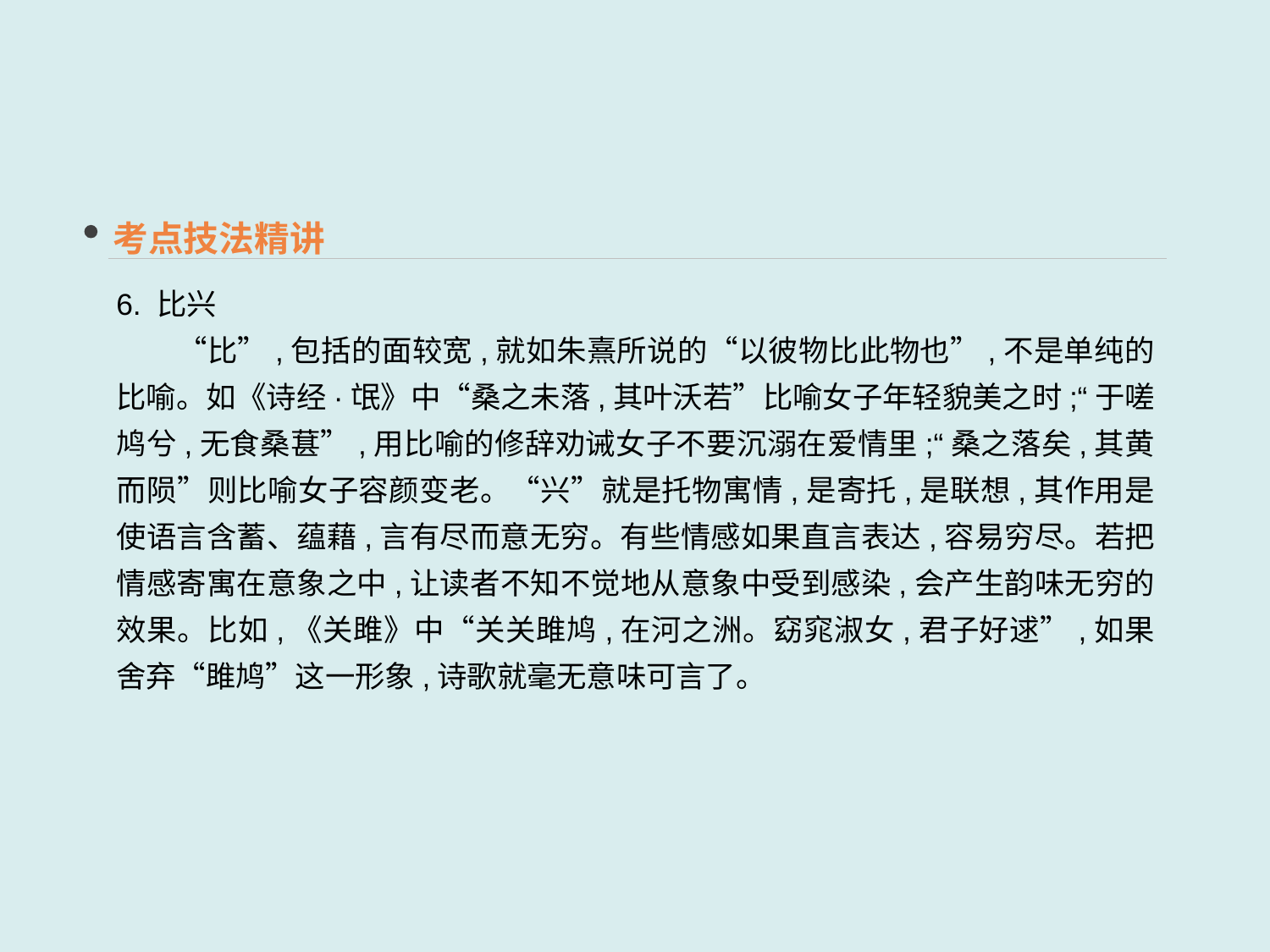

考点技法精讲

6. 比兴
　　“比”,包括的面较宽,就如朱熹所说的“以彼物比此物也”,不是单纯的比喻。如《诗经·氓》中“桑之未落,其叶沃若”比喻女子年轻貌美之时;“于嗟鸠兮,无食桑葚”,用比喻的修辞劝诫女子不要沉溺在爱情里;“桑之落矣,其黄而陨”则比喻女子容颜变老。“兴”就是托物寓情,是寄托,是联想,其作用是使语言含蓄、蕴藉,言有尽而意无穷。有些情感如果直言表达,容易穷尽。若把情感寄寓在意象之中,让读者不知不觉地从意象中受到感染,会产生韵味无穷的效果。比如,《关雎》中“关关雎鸠,在河之洲。窈窕淑女,君子好逑”,如果舍弃“雎鸠”这一形象,诗歌就毫无意味可言了。